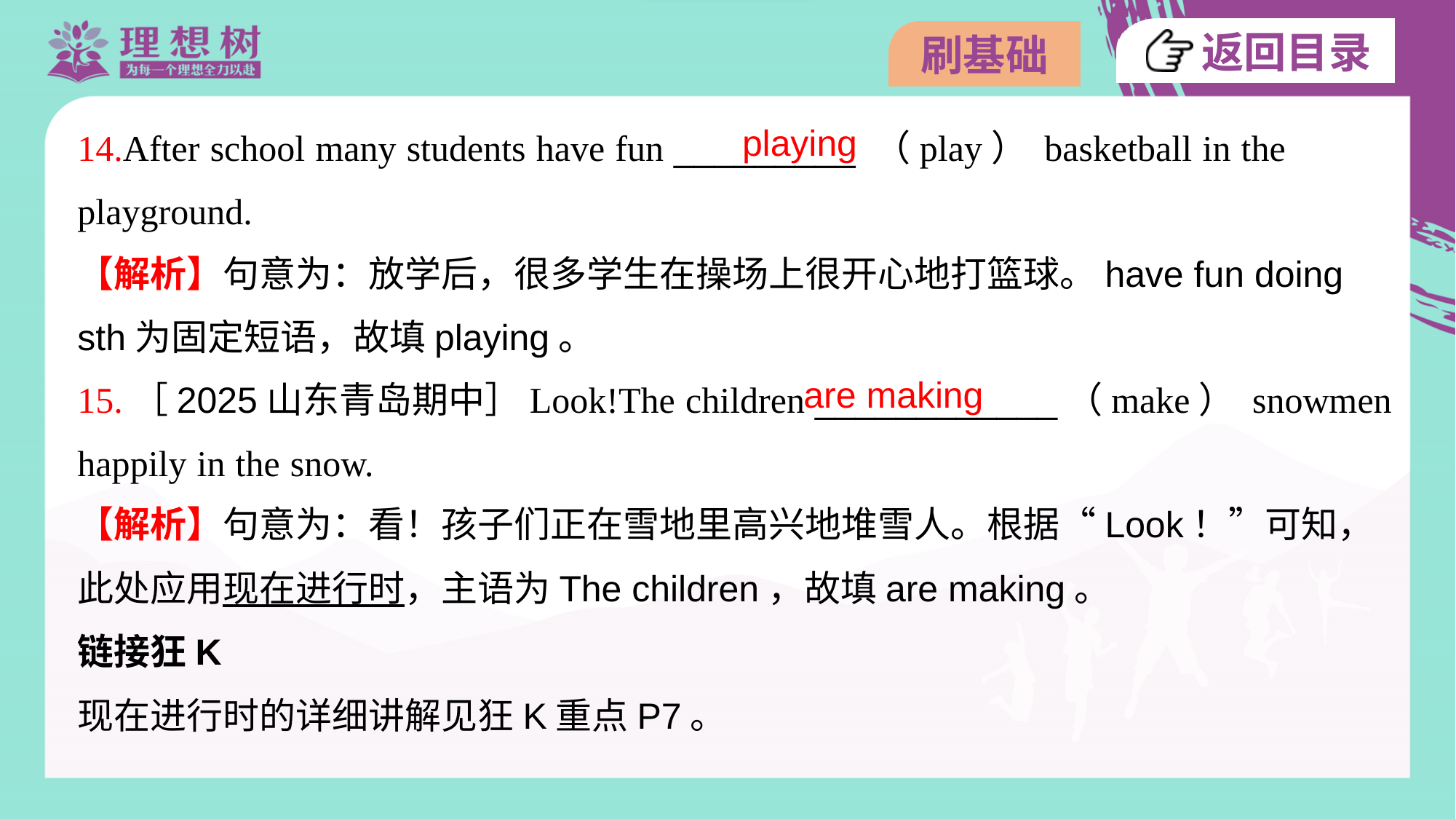

playing
14.After school many students have fun _________ （play） basketball in the
playground.
【解析】句意为：放学后，很多学生在操场上很开心地打篮球。have fun doing
sth为固定短语，故填playing。
are making
15.［2025山东青岛期中］Look!The children ____________（make） snowmen
happily in the snow.
【解析】句意为：看！孩子们正在雪地里高兴地堆雪人。根据“Look！”可知，
此处应用现在进行时，主语为The children，故填are making。
链接狂K
现在进行时的详细讲解见狂K重点P7。